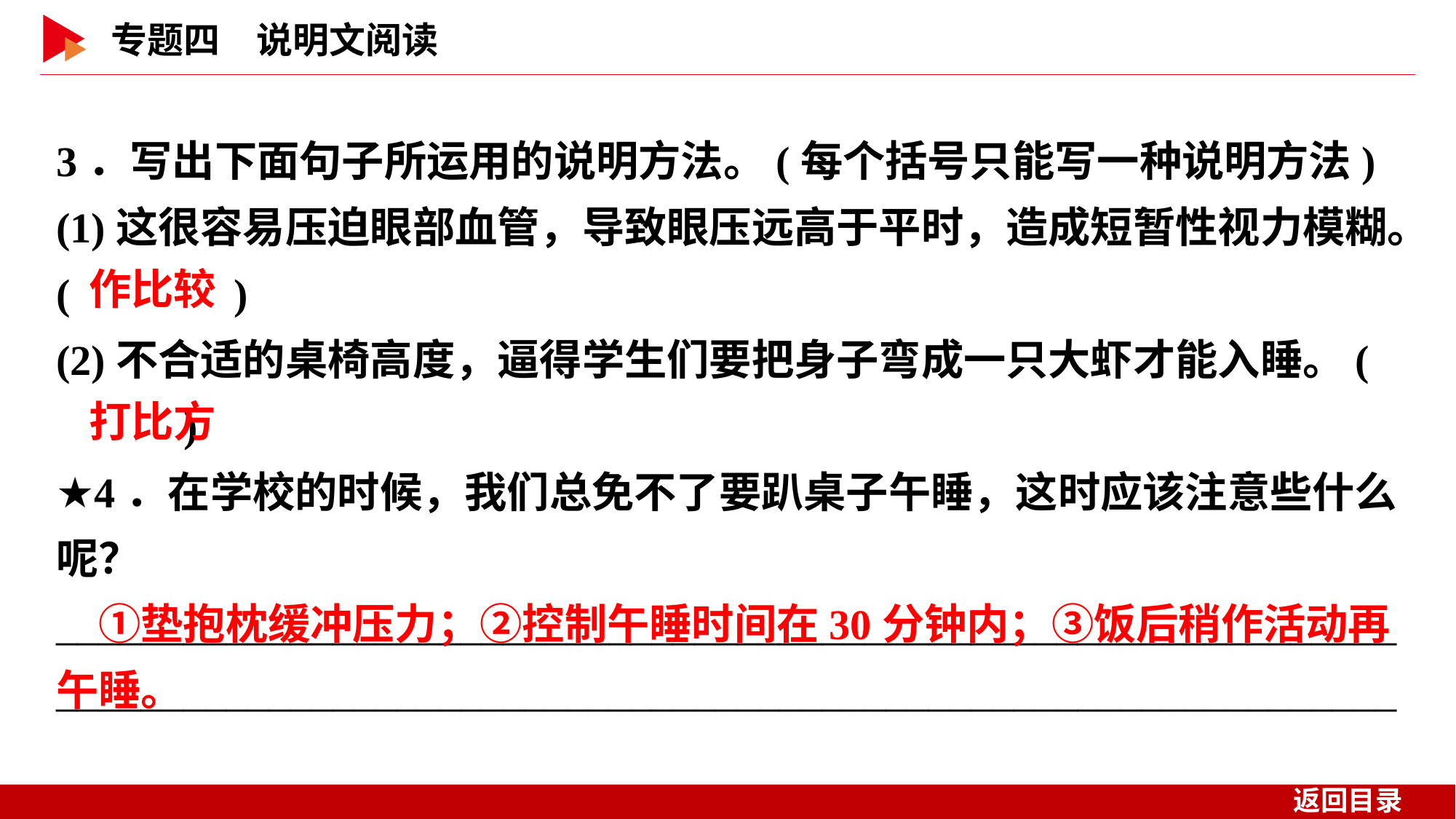

3．写出下面句子所运用的说明方法。(每个括号只能写一种说明方法)
(1)这很容易压迫眼部血管，导致眼压远高于平时，造成短暂性视力模糊。(              )
(2)不合适的桌椅高度，逼得学生们要把身子弯成一只大虾才能入睡。(              )
★4．在学校的时候，我们总免不了要趴桌子午睡，这时应该注意些什么呢？______________________________________________________________________________________________________________________________
 作比较
 打比方
　①垫抱枕缓冲压力；②控制午睡时间在30分钟内；③饭后稍作活动再午睡。